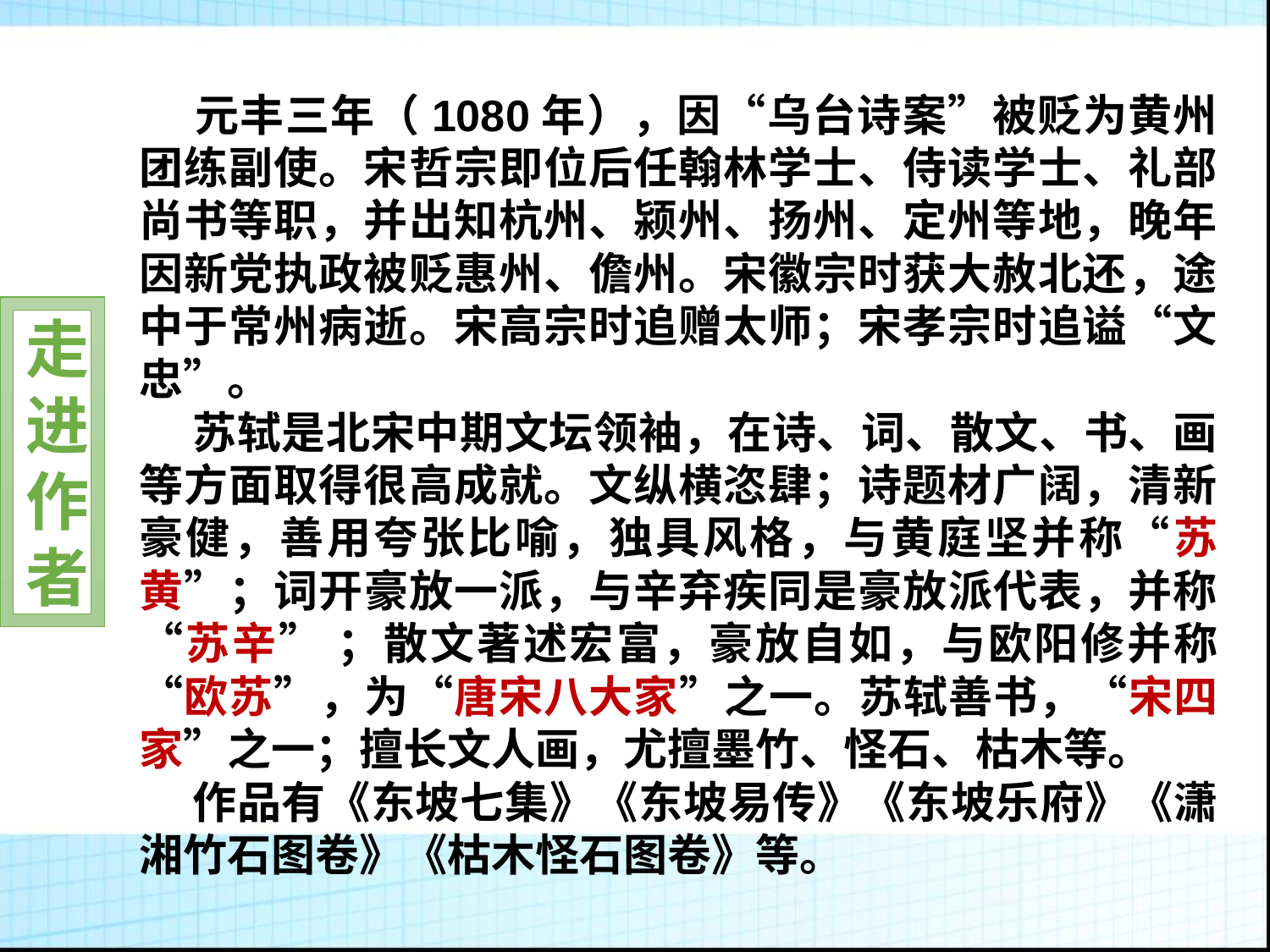

元丰三年（1080年），因“乌台诗案”被贬为黄州团练副使。宋哲宗即位后任翰林学士、侍读学士、礼部尚书等职，并出知杭州、颍州、扬州、定州等地，晚年因新党执政被贬惠州、儋州。宋徽宗时获大赦北还，途中于常州病逝。宋高宗时追赠太师；宋孝宗时追谥“文忠”。
    苏轼是北宋中期文坛领袖，在诗、词、散文、书、画等方面取得很高成就。文纵横恣肆；诗题材广阔，清新豪健，善用夸张比喻，独具风格，与黄庭坚并称“苏黄”；词开豪放一派，与辛弃疾同是豪放派代表，并称“苏辛” ；散文著述宏富，豪放自如，与欧阳修并称“欧苏”，为“唐宋八大家”之一。苏轼善书，“宋四家”之一；擅长文人画，尤擅墨竹、怪石、枯木等。
    作品有《东坡七集》《东坡易传》《东坡乐府》《潇湘竹石图卷》《枯木怪石图卷》等。
走进作者